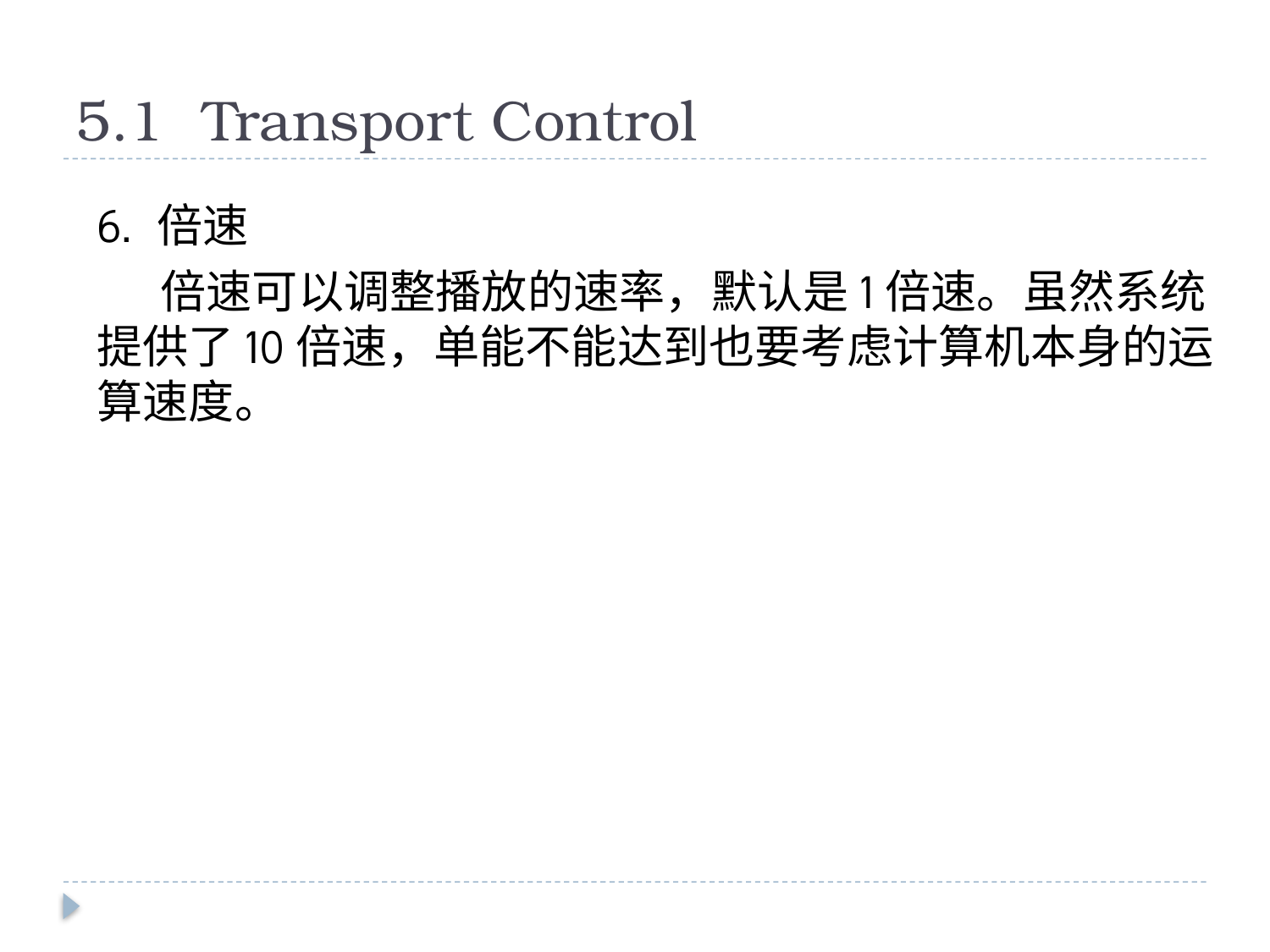

# 5.1	Transport Control

6. 倍速
倍速可以调整播放的速率，默认是1倍速。虽然系统提供了10倍速，单能不能达到也要考虑计算机本身的运算速度。